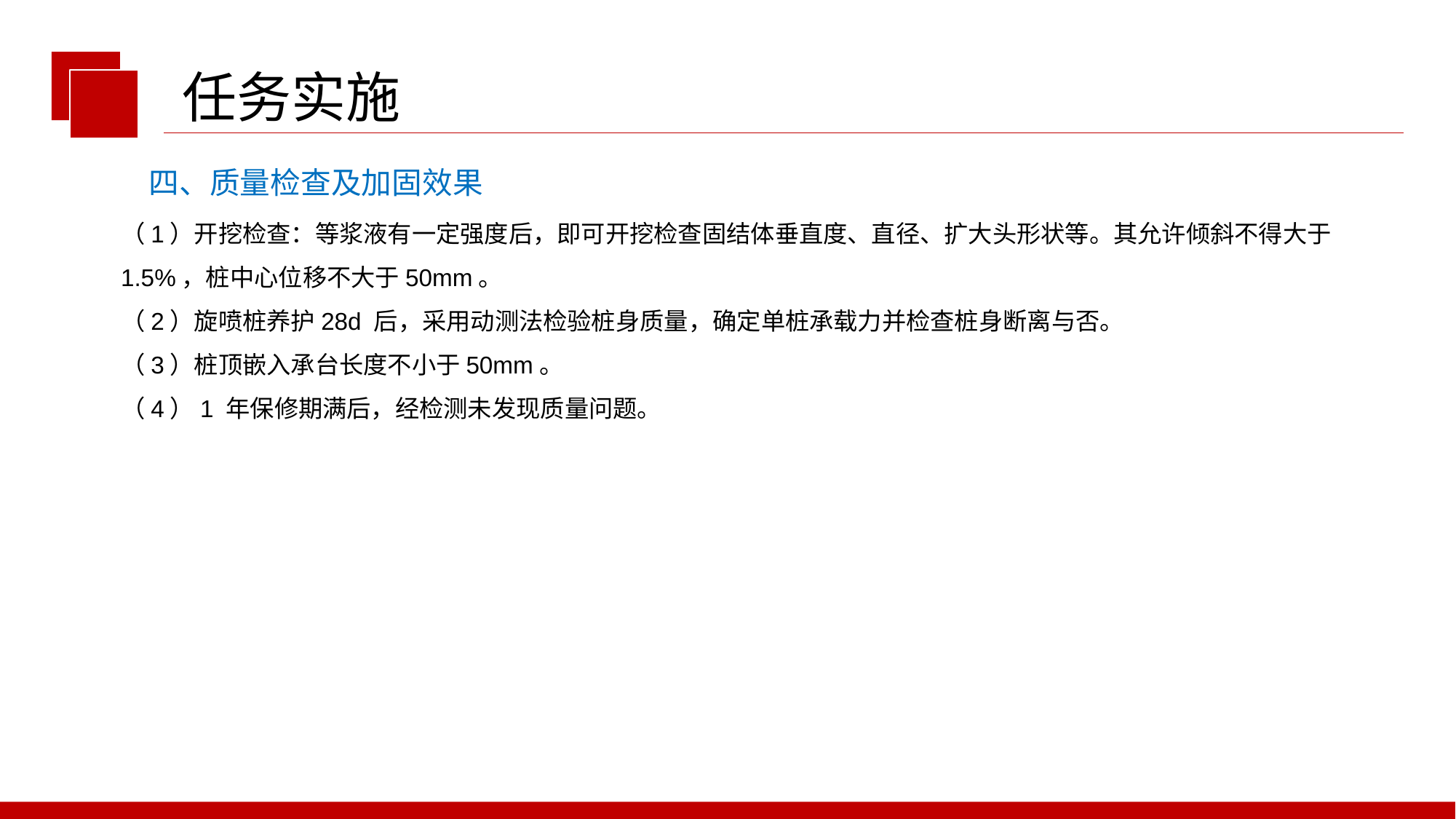

任务实施
四、质量检查及加固效果
（1）开挖检查：等浆液有一定强度后，即可开挖检查固结体垂直度、直径、扩大头形状等。其允许倾斜不得大于1.5%，桩中心位移不大于50mm。
（2）旋喷桩养护28d 后，采用动测法检验桩身质量，确定单桩承载力并检查桩身断离与否。
（3）桩顶嵌入承台长度不小于50mm。
（4）1 年保修期满后，经检测未发现质量问题。